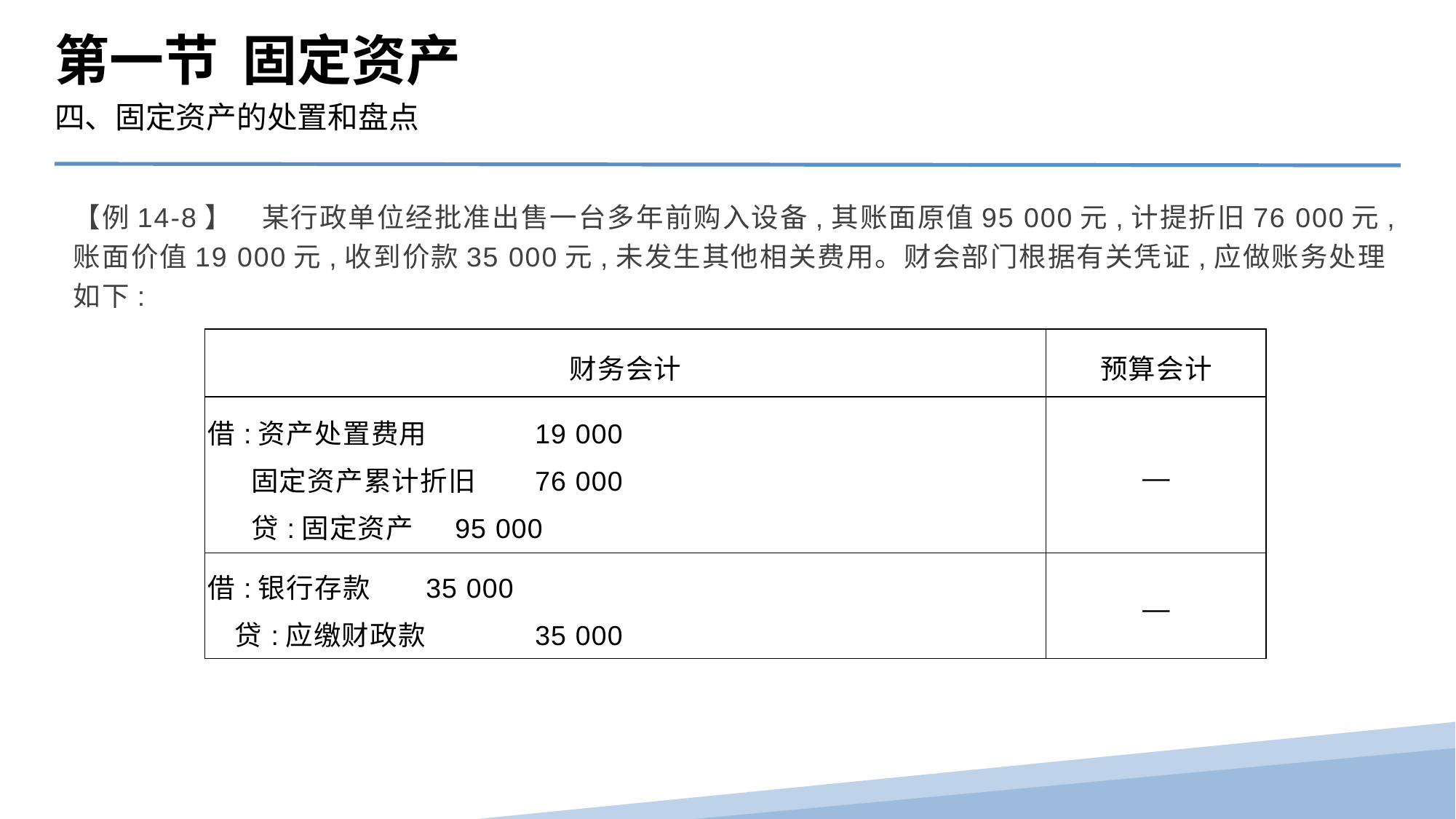

第一节  固定资产
四、固定资产的处置和盘点
【例14-8】　某行政单位经批准出售一台多年前购入设备,其账面原值95 000元,计提折旧76 000元,账面价值19 000元,收到价款35 000元,未发生其他相关费用。财会部门根据有关凭证,应做账务处理如下:
| 财务会计 | 预算会计 |
| --- | --- |
| 借:资产处置费用 19 000 固定资产累计折旧 76 000 贷:固定资产 95 000 | — |
| 借:银行存款 35 000 贷:应缴财政款 35 000 | — |